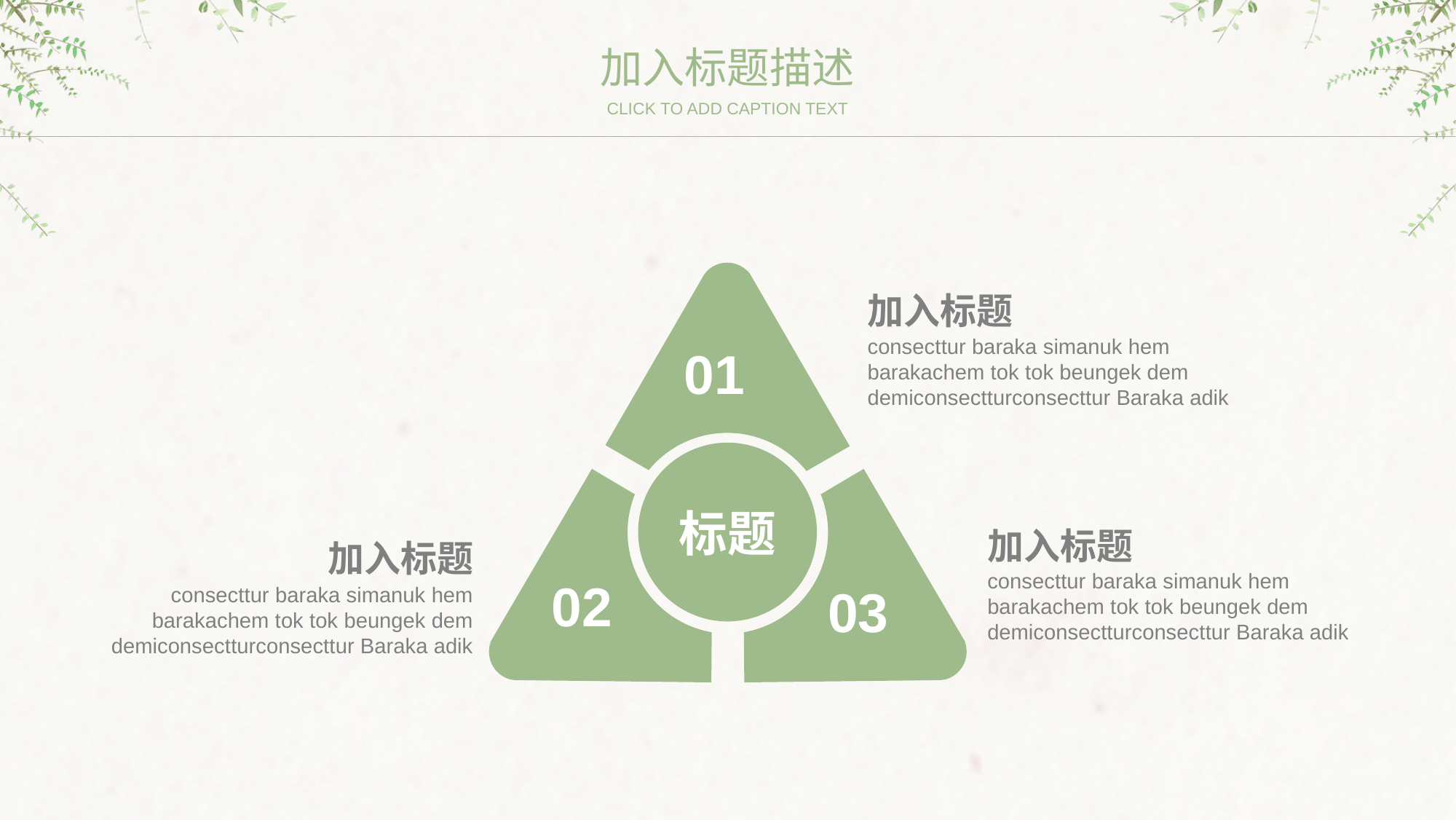

加入标题描述
CLICK TO ADD CAPTION TEXT

加入标题
consecttur baraka simanuk hem barakachem tok tok beungek dem demiconsectturconsecttur Baraka adik
01
标题

加入标题
加入标题
02
consecttur baraka simanuk hem barakachem tok tok beungek dem demiconsectturconsecttur Baraka adik
03
consecttur baraka simanuk hem barakachem tok tok beungek dem demiconsectturconsecttur Baraka adik